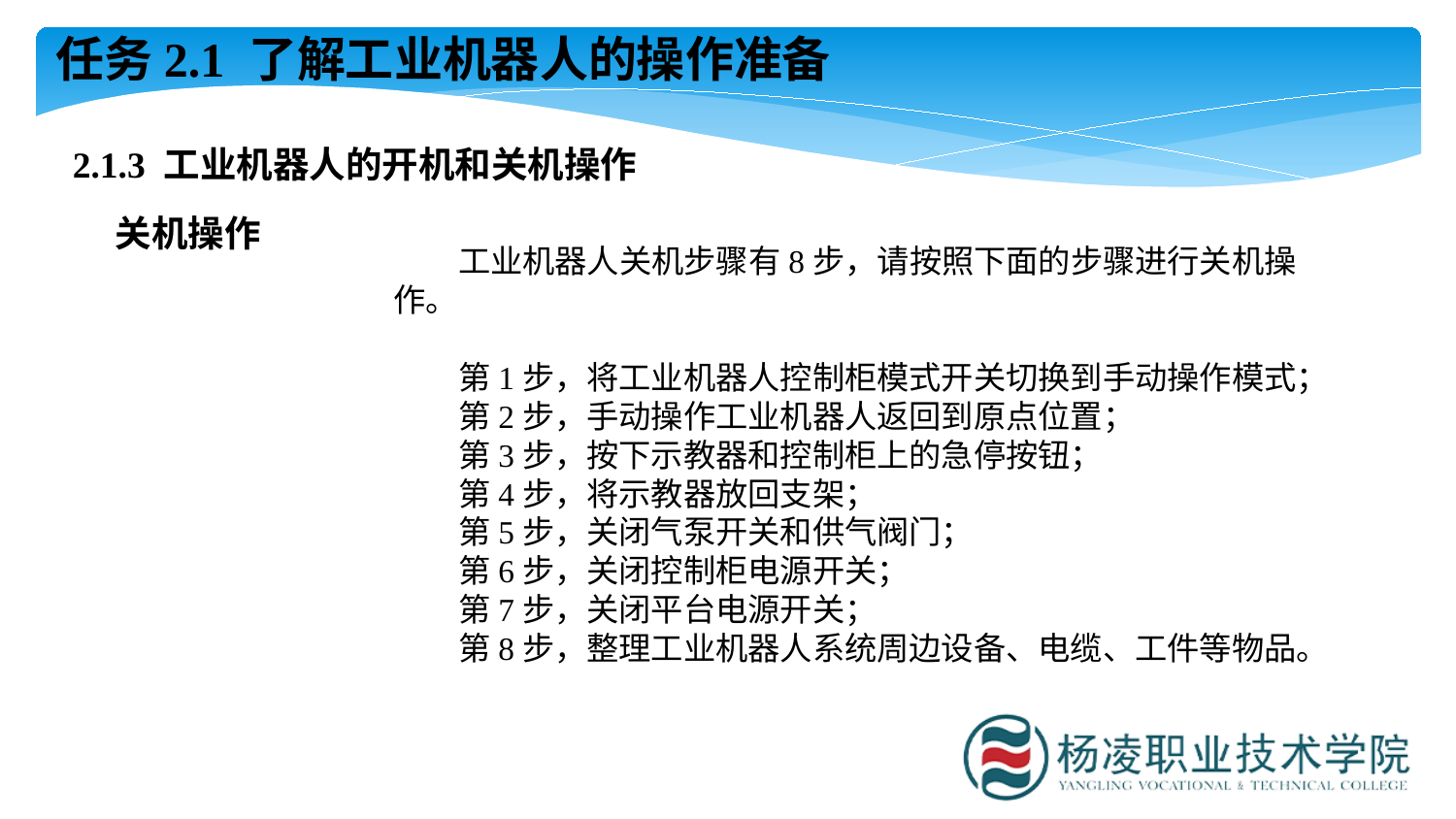

任务2.1 了解工业机器人的操作准备
2.1.3 工业机器人的开机和关机操作
关机操作
工业机器人关机步骤有8步，请按照下面的步骤进行关机操作。

第1步，将工业机器人控制柜模式开关切换到手动操作模式；
第2步，手动操作工业机器人返回到原点位置；
第3步，按下示教器和控制柜上的急停按钮；
第4步，将示教器放回支架；
第5步，关闭气泵开关和供气阀门；
第6步，关闭控制柜电源开关；
第7步，关闭平台电源开关；
第8步，整理工业机器人系统周边设备、电缆、工件等物品。